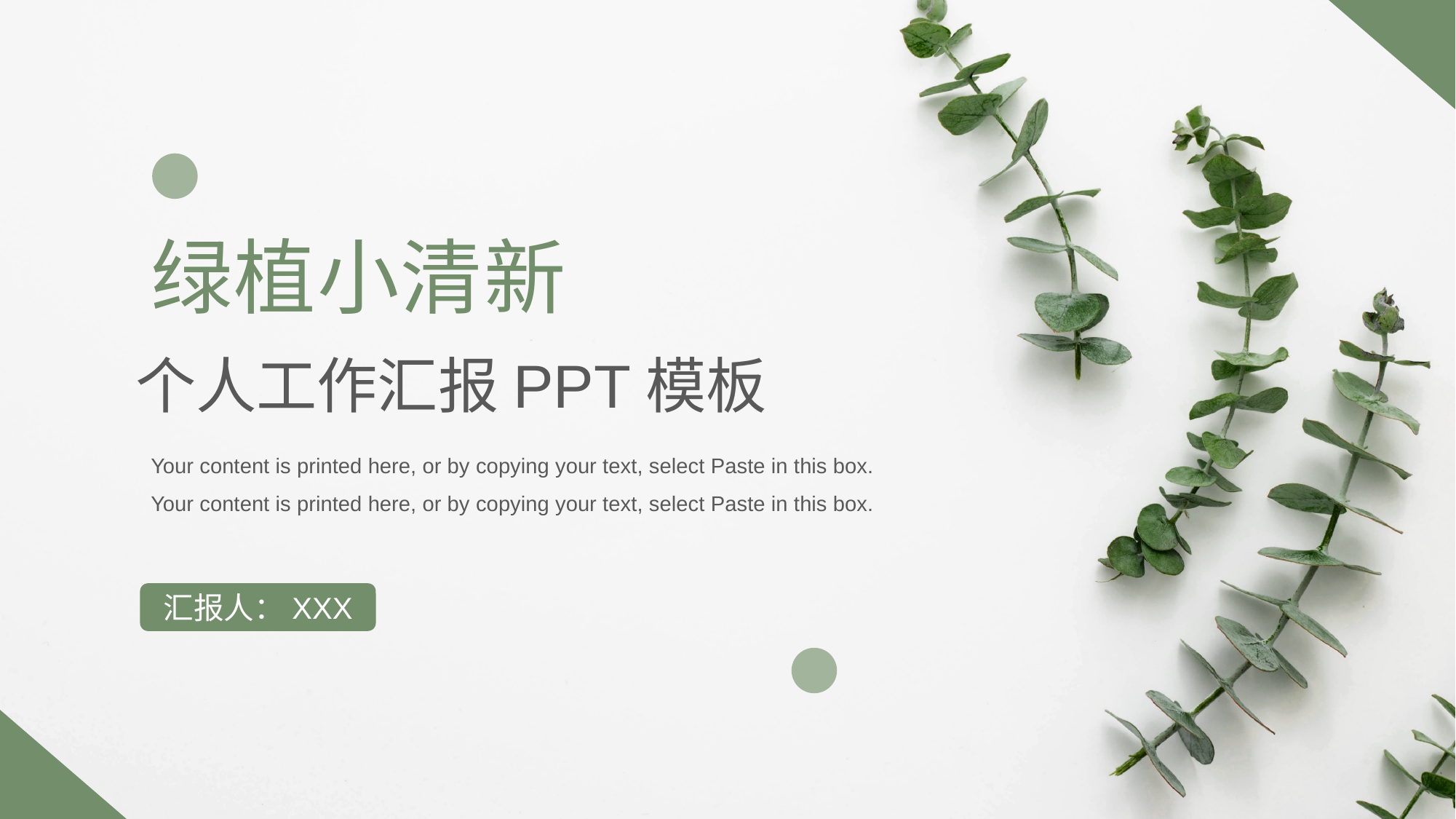

绿植小清新
个人工作汇报PPT模板
Your content is printed here, or by copying your text, select Paste in this box. Your content is printed here, or by copying your text, select Paste in this box.

汇报人：XXX